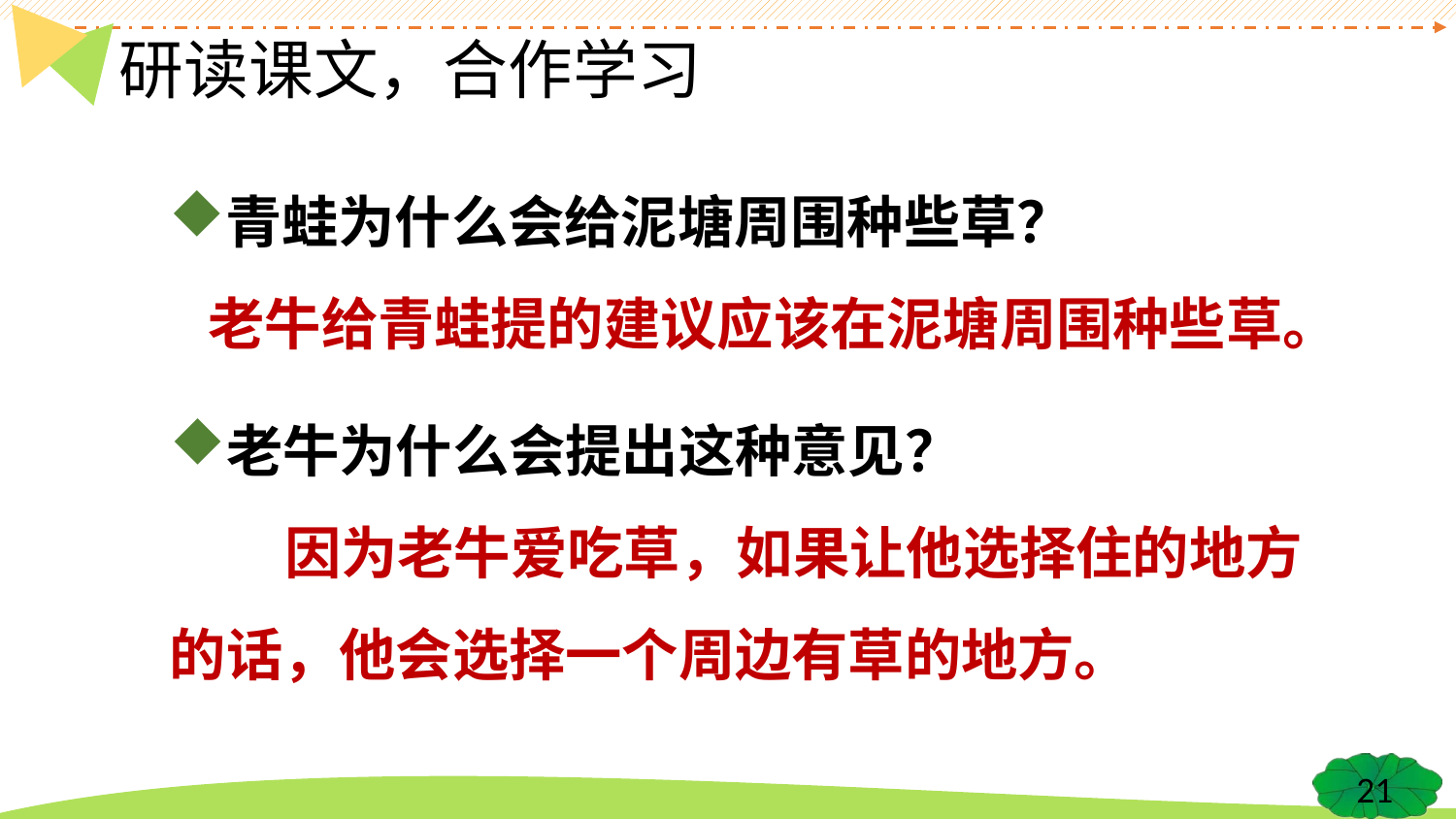

# 研读课文，合作学习
青蛙为什么会给泥塘周围种些草？
  老牛给青蛙提的建议应该在泥塘周围种些草。
老牛为什么会提出这种意见？
因为老牛爱吃草，如果让他选择住的地方的话，他会选择一个周边有草的地方。